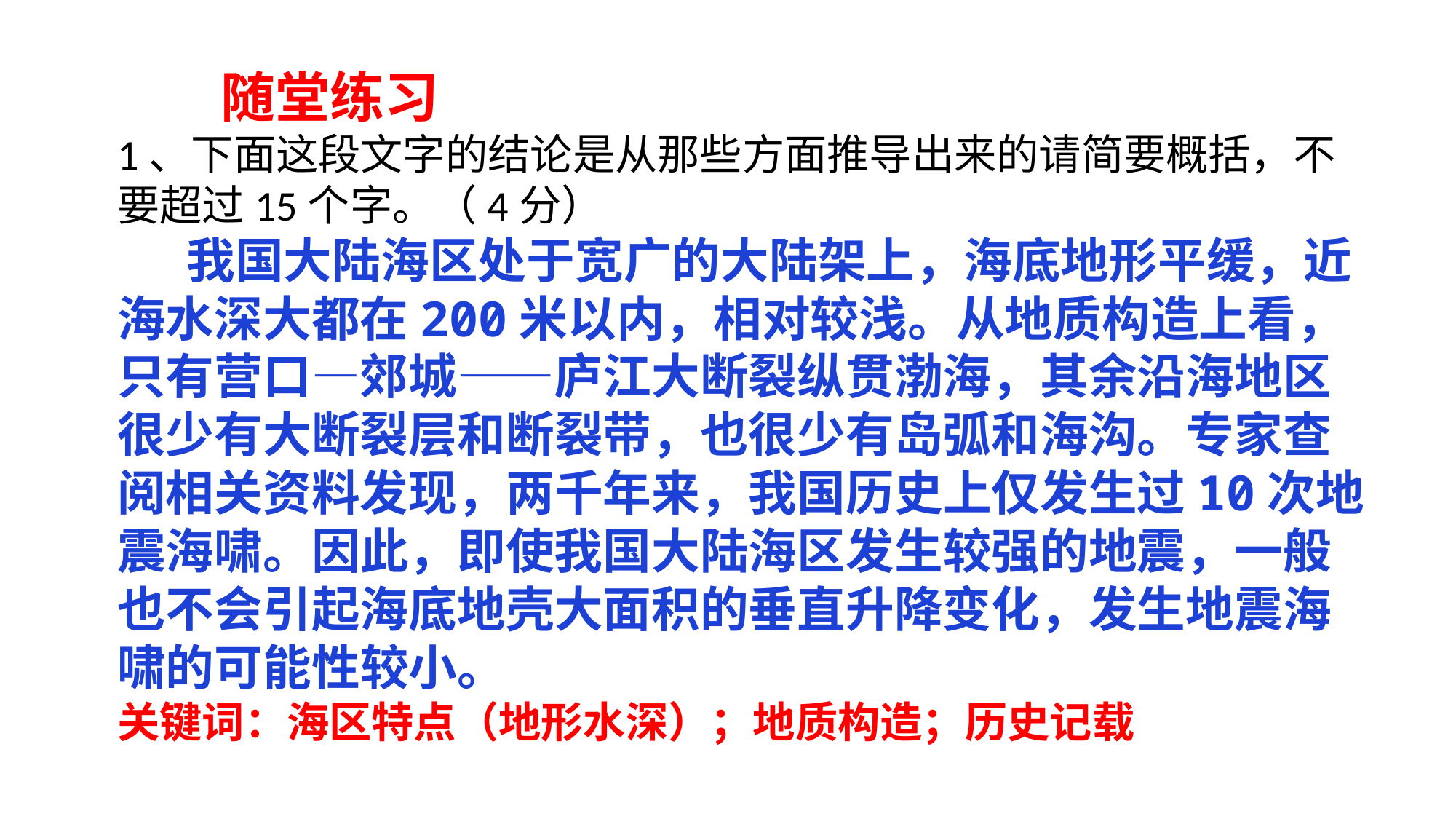

随堂练习
1、下面这段文字的结论是从那些方面推导出来的请简要概括，不要超过15个字。（4分）
     我国大陆海区处于宽广的大陆架上，海底地形平缓，近海水深大都在200米以内，相对较浅。从地质构造上看，只有营口—郊城——庐江大断裂纵贯渤海，其余沿海地区很少有大断裂层和断裂带，也很少有岛弧和海沟。专家查阅相关资料发现，两千年来，我国历史上仅发生过10次地震海啸。因此，即使我国大陆海区发生较强的地震，一般也不会引起海底地壳大面积的垂直升降变化，发生地震海啸的可能性较小。
关键词：海区特点（地形水深）；地质构造；历史记载